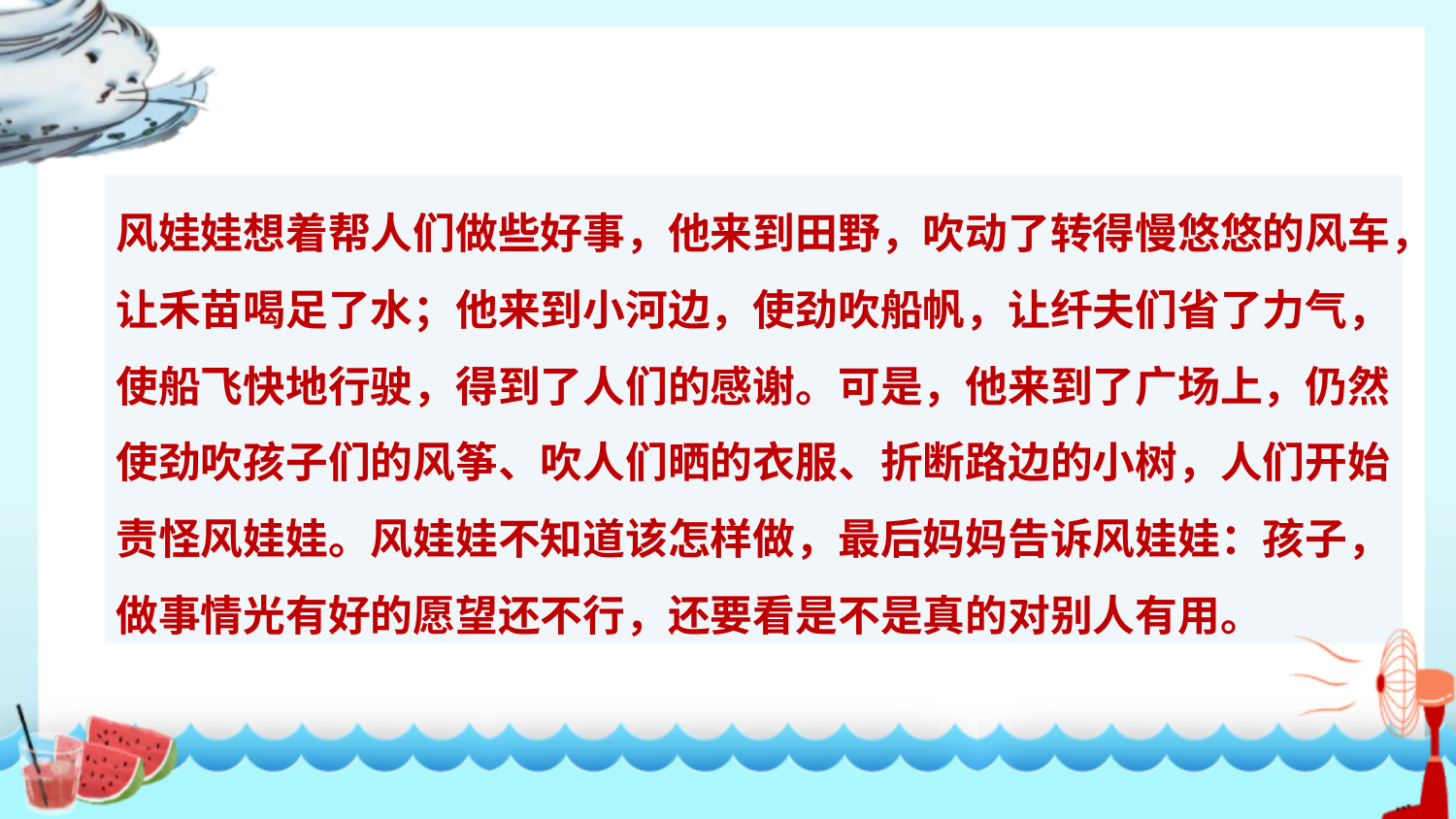

小学学科网  xuekeedu.com

风娃娃想着帮人们做些好事，他来到田野，吹动了转得慢悠悠的风车，让禾苗喝足了水；他来到小河边，使劲吹船帆，让纤夫们省了力气，使船飞快地行驶，得到了人们的感谢。可是，他来到了广场上，仍然使劲吹孩子们的风筝、吹人们晒的衣服、折断路边的小树，人们开始责怪风娃娃。风娃娃不知道该怎样做，最后妈妈告诉风娃娃：孩子，做事情光有好的愿望还不行，还要看是不是真的对别人有用。